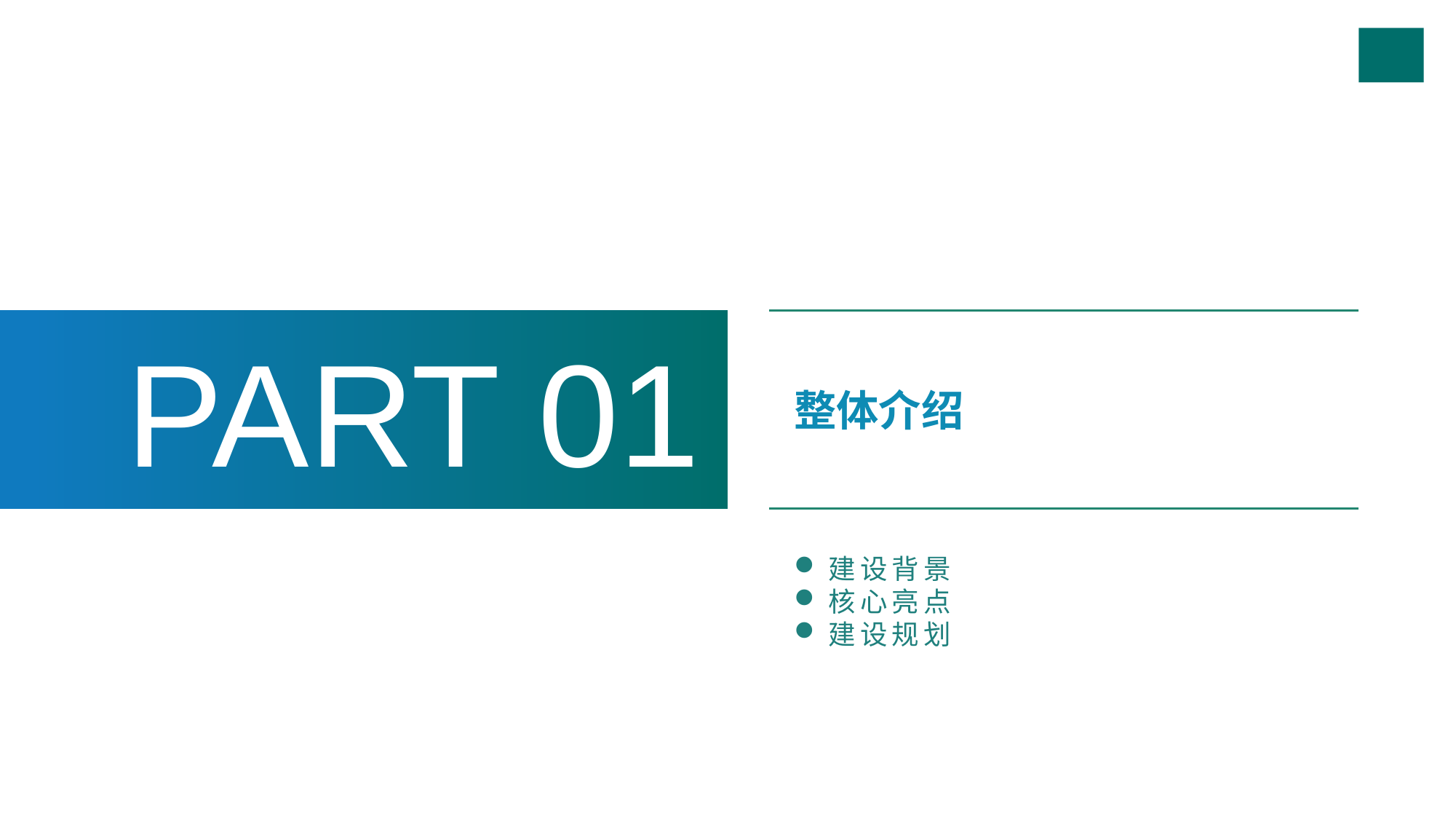

PART 01
整体介绍
建设背景
核心亮点
建设规划

3